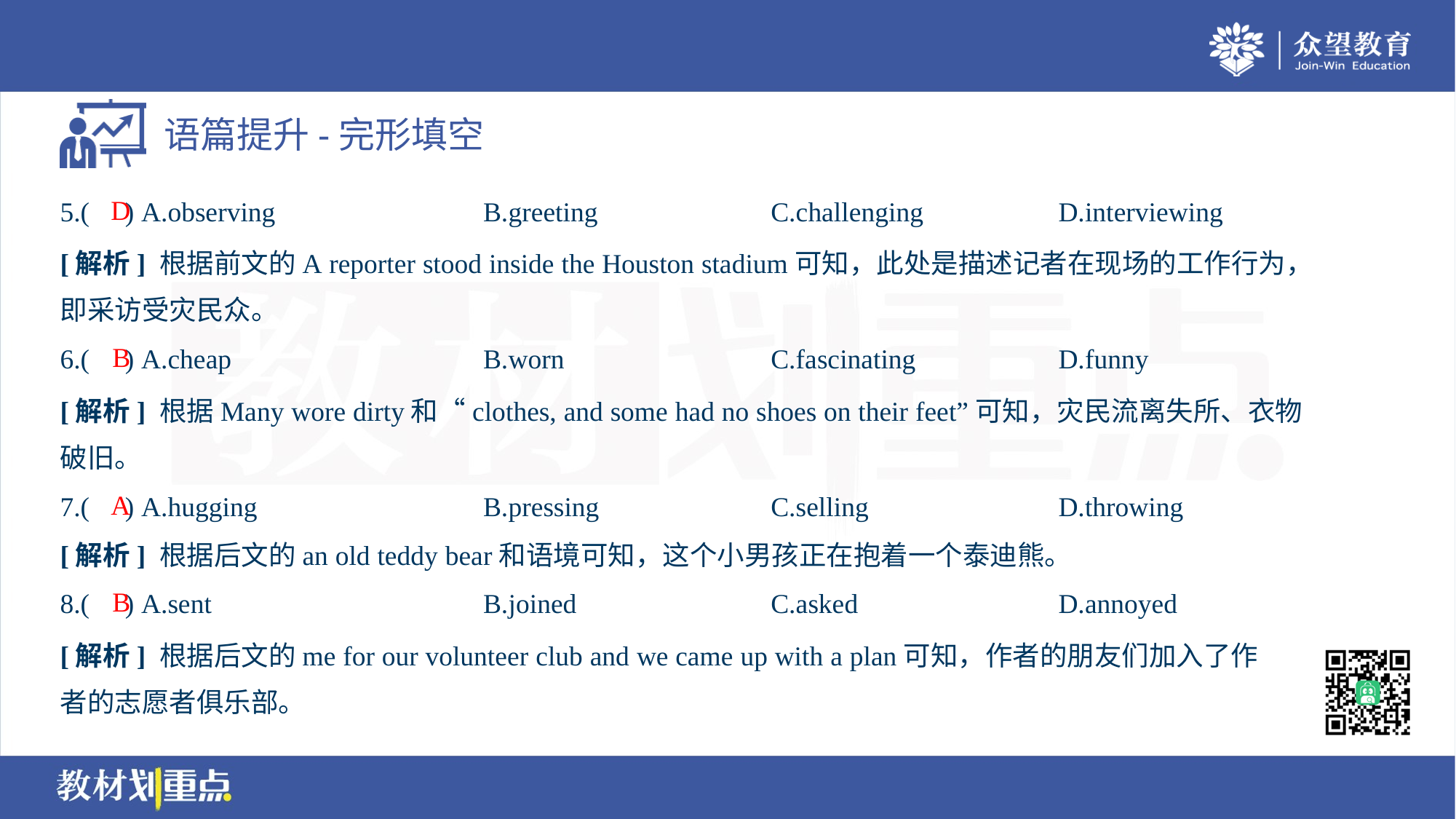

D
5.(     ) A.observing	B.greeting	C.challenging	D.interviewing
[解析] 根据前文的A reporter stood inside the Houston stadium可知，此处是描述记者在现场的工作行为，
即采访受灾民众。
B
6.(     ) A.cheap	B.worn	C.fascinating	D.funny
[解析] 根据Many wore dirty和“clothes, and some had no shoes on their feet”可知，灾民流离失所、衣物
破旧。
A
7.(     ) A.hugging	B.pressing	C.selling	D.throwing
[解析] 根据后文的an old teddy bear和语境可知，这个小男孩正在抱着一个泰迪熊。
B
8.(     ) A.sent	B.joined	C.asked	D.annoyed
[解析] 根据后文的me for our volunteer club and we came up with a plan可知，作者的朋友们加入了作
者的志愿者俱乐部。